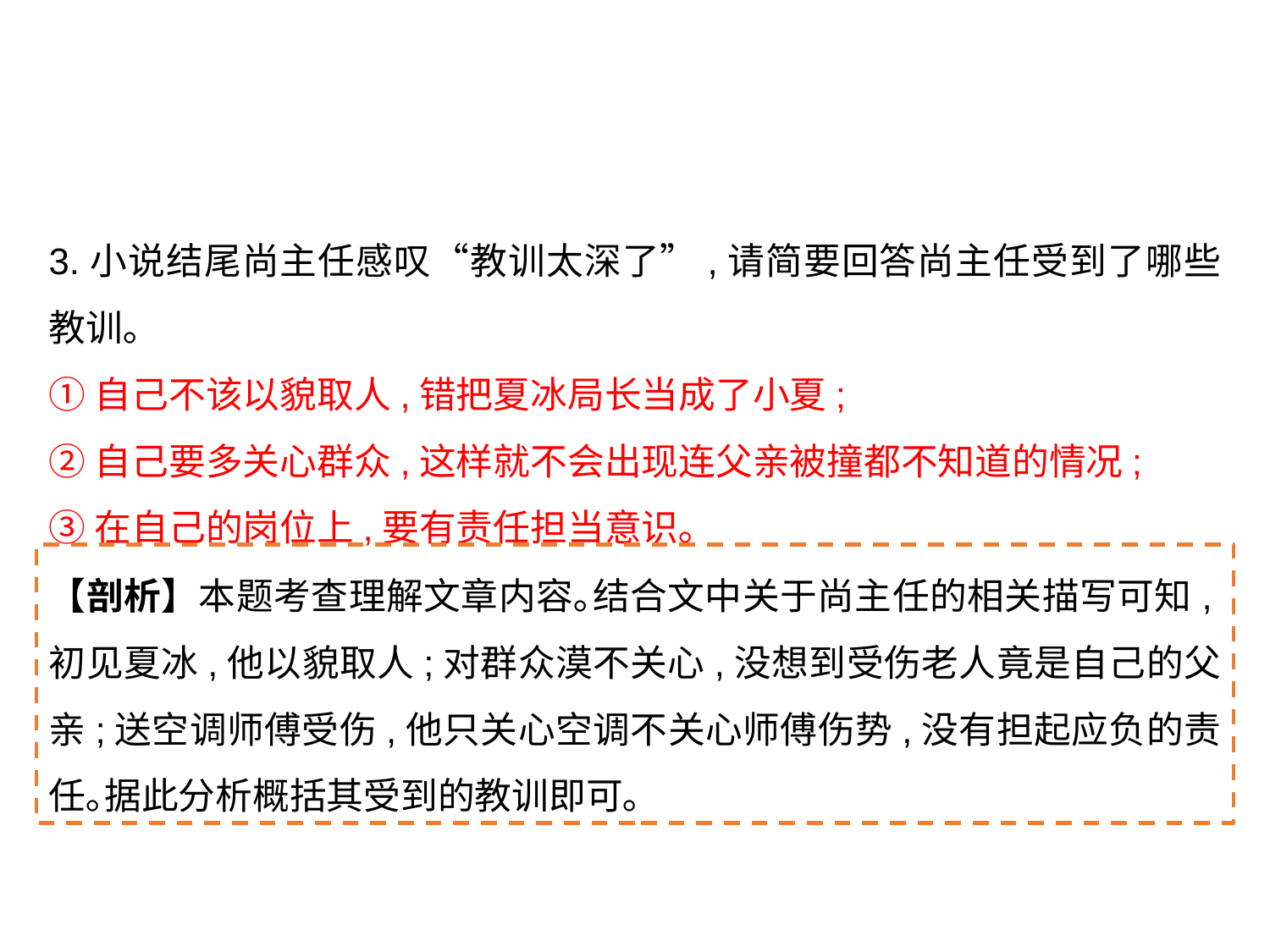

3.小说结尾尚主任感叹“教训太深了”,请简要回答尚主任受到了哪些教训｡
①自己不该以貌取人,错把夏冰局长当成了小夏;
②自己要多关心群众,这样就不会出现连父亲被撞都不知道的情况;
③在自己的岗位上,要有责任担当意识｡
【剖析】本题考查理解文章内容｡结合文中关于尚主任的相关描写可知,初见夏冰,他以貌取人;对群众漠不关心,没想到受伤老人竟是自己的父亲;送空调师傅受伤,他只关心空调不关心师傅伤势,没有担起应负的责任｡据此分析概括其受到的教训即可｡